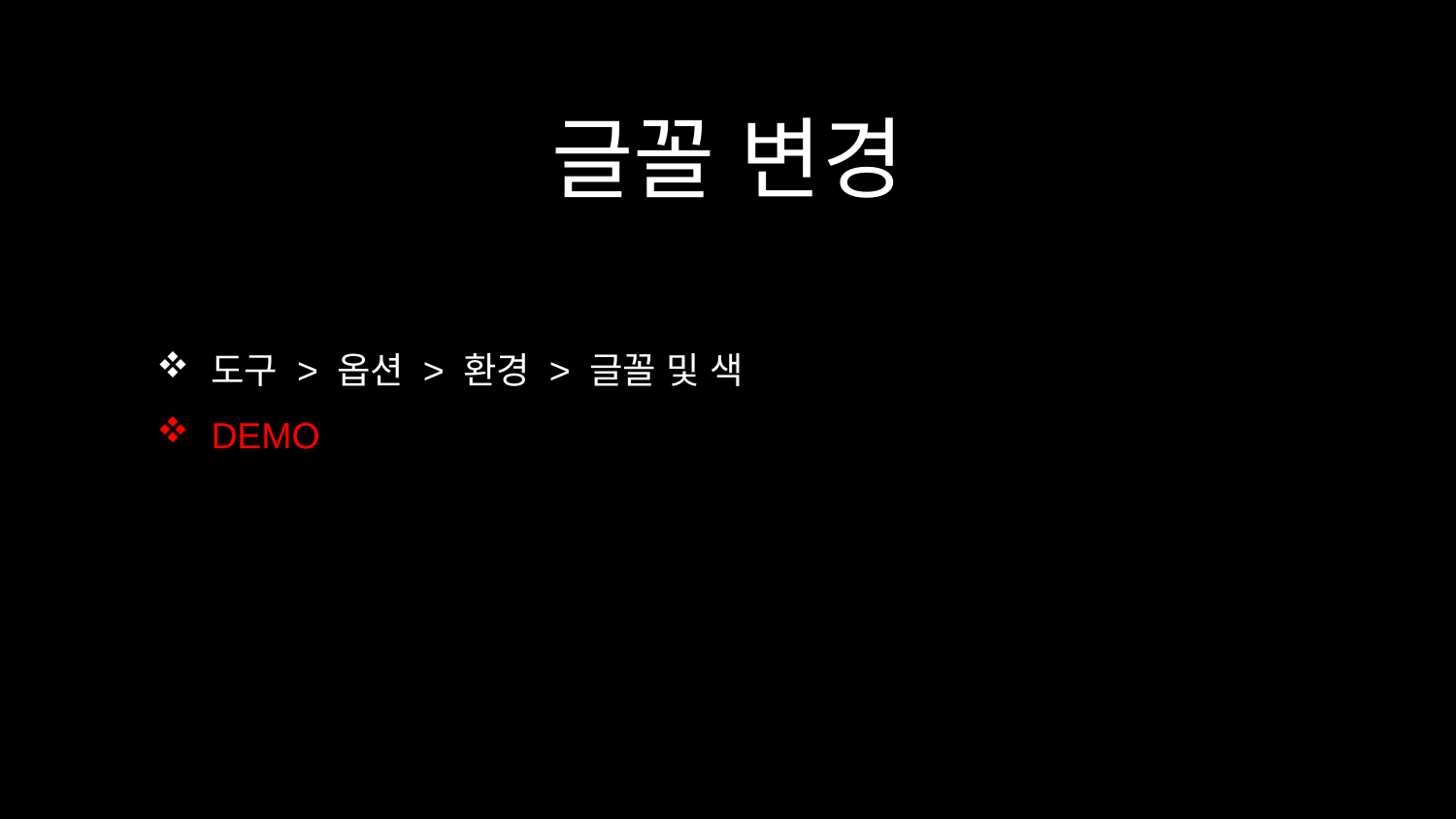

# 글꼴 변경
도구 > 옵션 > 환경 > 글꼴 및 색
DEMO